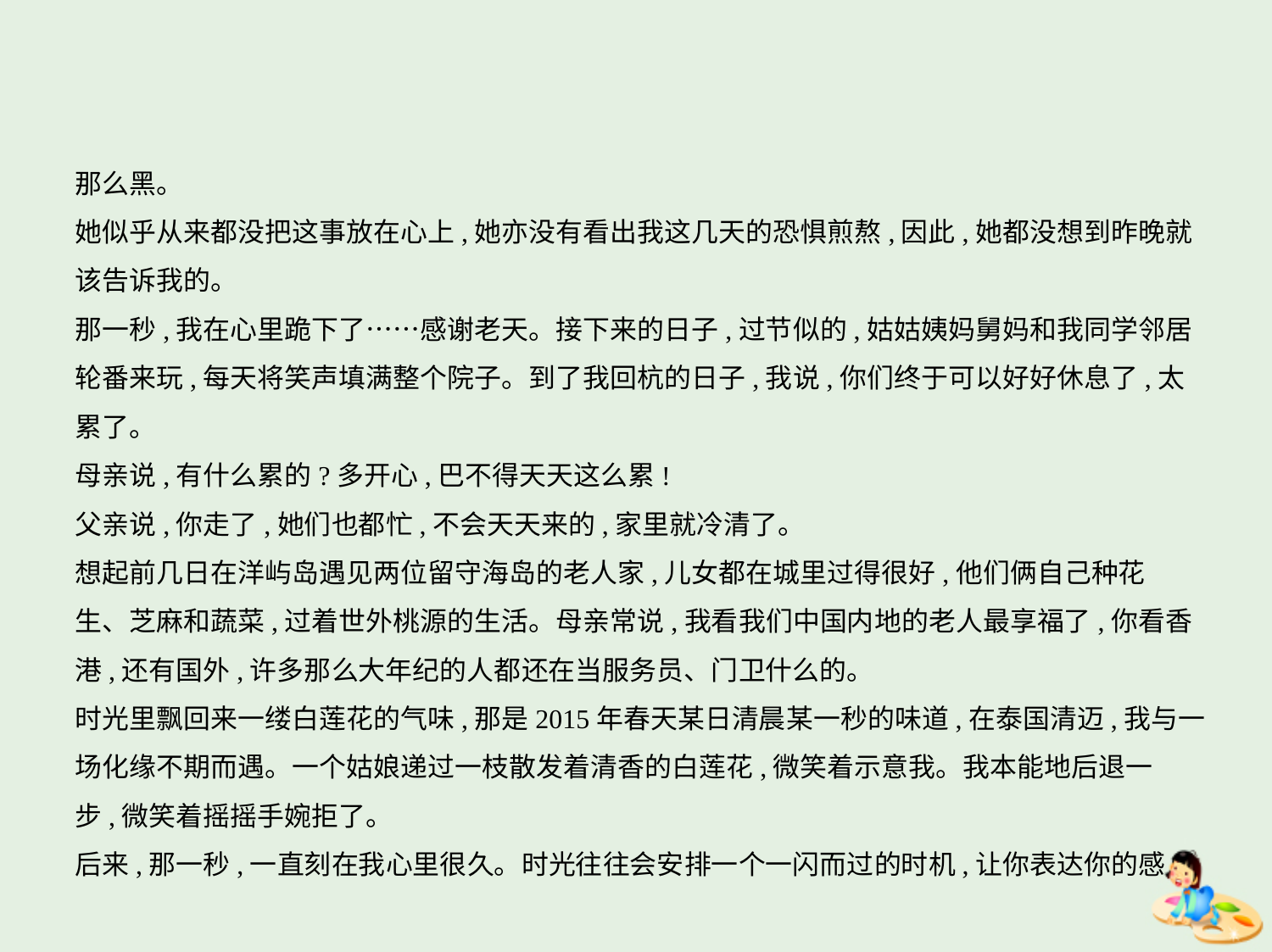

那么黑。
她似乎从来都没把这事放在心上,她亦没有看出我这几天的恐惧煎熬,因此,她都没想到昨晚就
该告诉我的。
那一秒,我在心里跪下了……感谢老天。接下来的日子,过节似的,姑姑姨妈舅妈和我同学邻居
轮番来玩,每天将笑声填满整个院子。到了我回杭的日子,我说,你们终于可以好好休息了,太
累了。
母亲说,有什么累的?多开心,巴不得天天这么累!
父亲说,你走了,她们也都忙,不会天天来的,家里就冷清了。
想起前几日在洋屿岛遇见两位留守海岛的老人家,儿女都在城里过得很好,他们俩自己种花
生、芝麻和蔬菜,过着世外桃源的生活。母亲常说,我看我们中国内地的老人最享福了,你看香
港,还有国外,许多那么大年纪的人都还在当服务员、门卫什么的。
时光里飘回来一缕白莲花的气味,那是2015年春天某日清晨某一秒的味道,在泰国清迈,我与一
场化缘不期而遇。一个姑娘递过一枝散发着清香的白莲花,微笑着示意我。我本能地后退一
步,微笑着摇摇手婉拒了。
后来,那一秒,一直刻在我心里很久。时光往往会安排一个一闪而过的时机,让你表达你的感